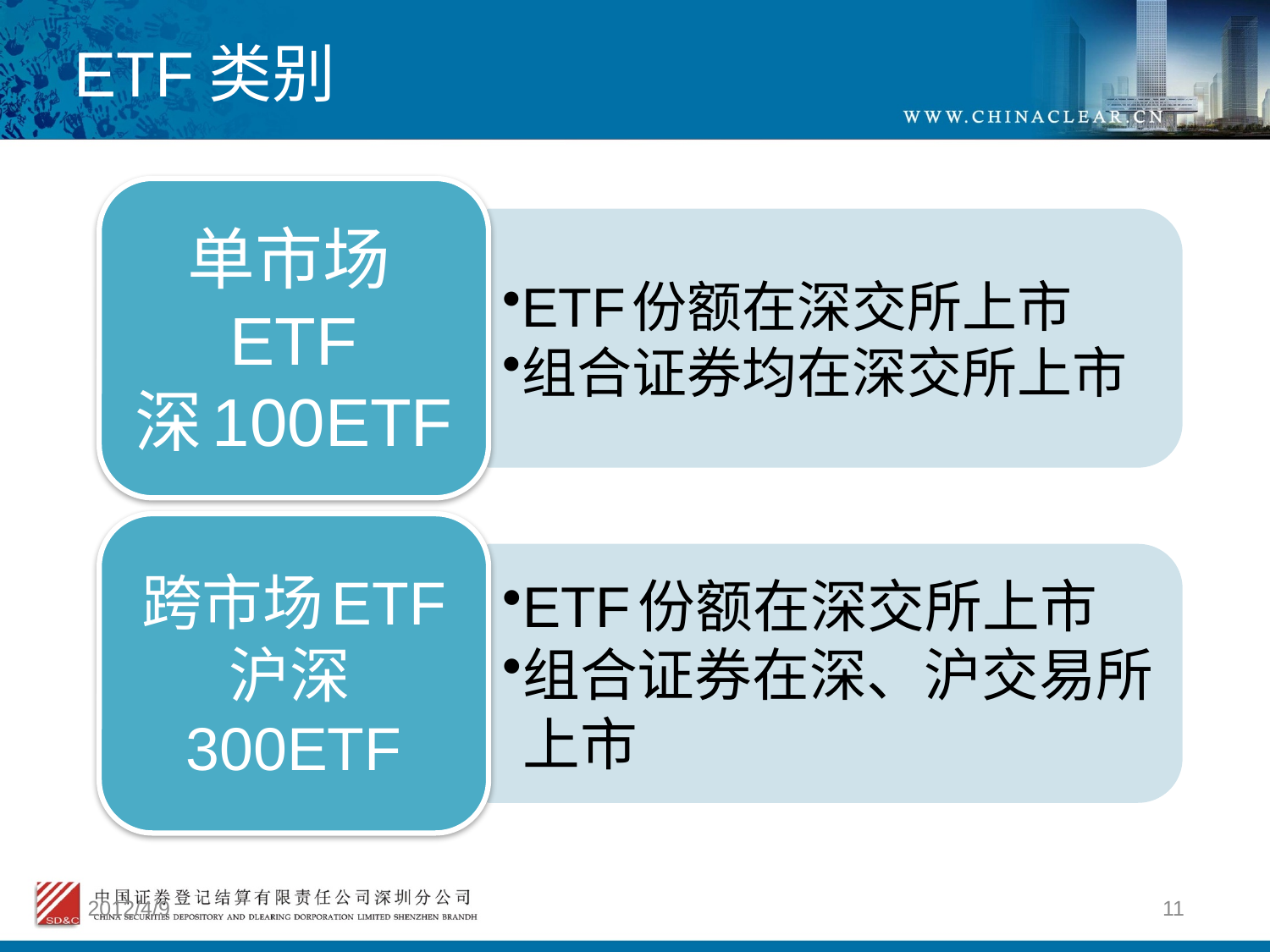

# ETF类别
深100ETF
ETF份额在深交所上市
组合证券均在深交所上市
跨市场ETF
ETF份额在深交所上市
2012/4/9
11